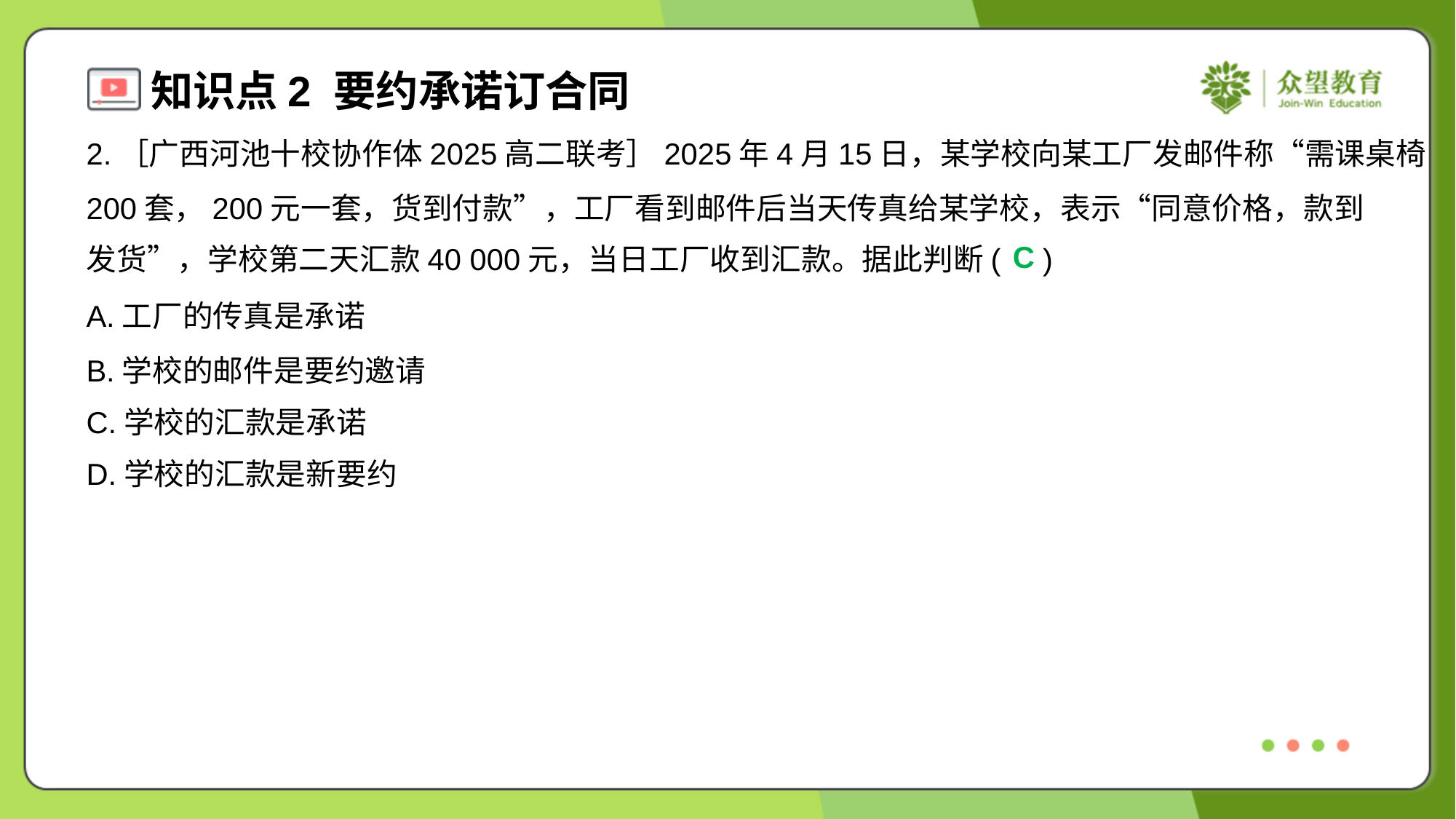

2.［广西河池十校协作体2025高二联考］2025年4月15日，某学校向某工厂发邮件称“需课桌椅
200套，200元一套，货到付款”，工厂看到邮件后当天传真给某学校，表示“同意价格，款到
发货”，学校第二天汇款40 000元，当日工厂收到汇款。据此判断(     )
C
A.工厂的传真是承诺
B.学校的邮件是要约邀请
C.学校的汇款是承诺
D.学校的汇款是新要约